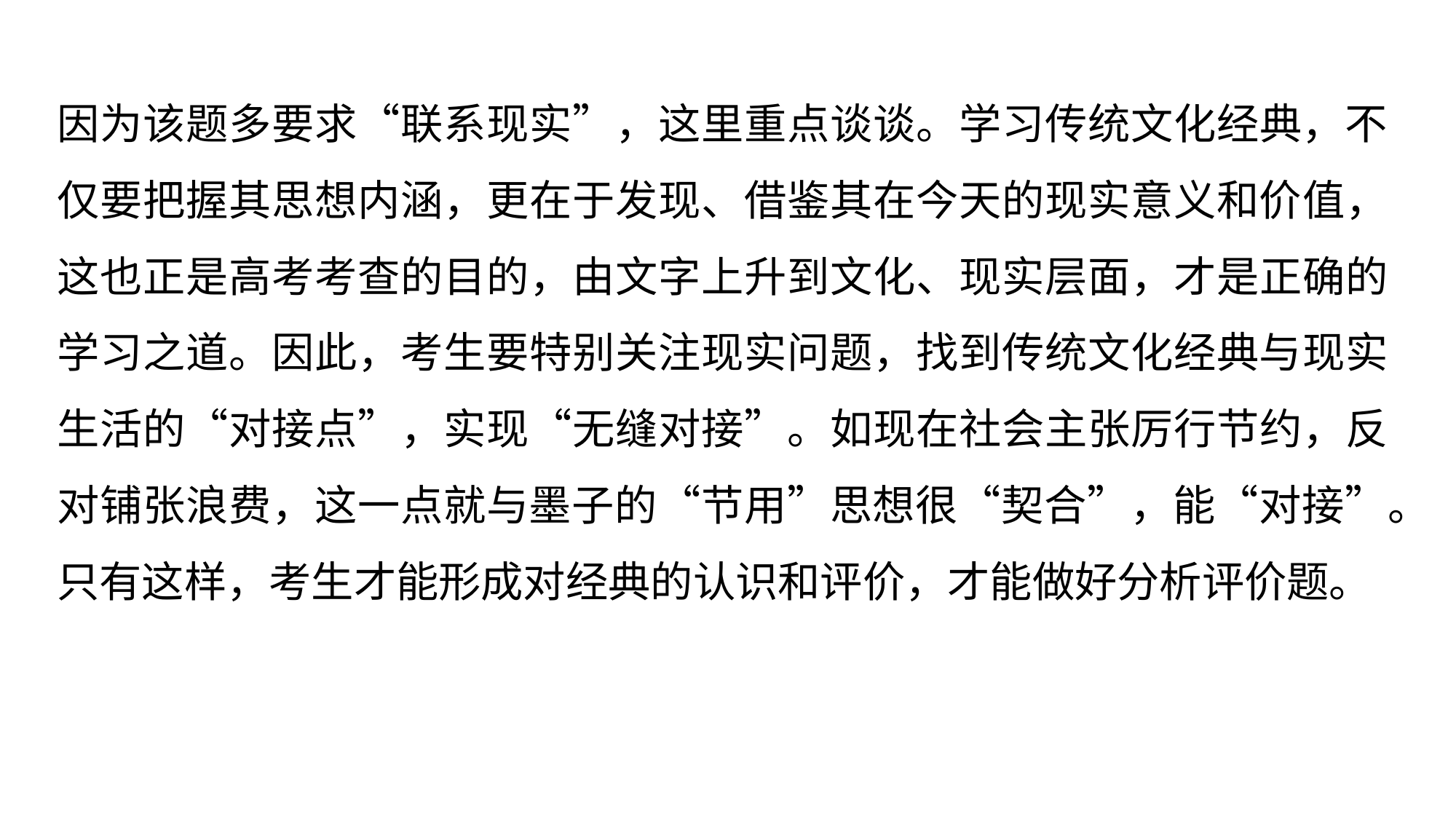

因为该题多要求“联系现实”，这里重点谈谈。学习传统文化经典，不仅要把握其思想内涵，更在于发现、借鉴其在今天的现实意义和价值，这也正是高考考查的目的，由文字上升到文化、现实层面，才是正确的学习之道。因此，考生要特别关注现实问题，找到传统文化经典与现实生活的“对接点”，实现“无缝对接”。如现在社会主张厉行节约，反对铺张浪费，这一点就与墨子的“节用”思想很“契合”，能“对接”。只有这样，考生才能形成对经典的认识和评价，才能做好分析评价题。